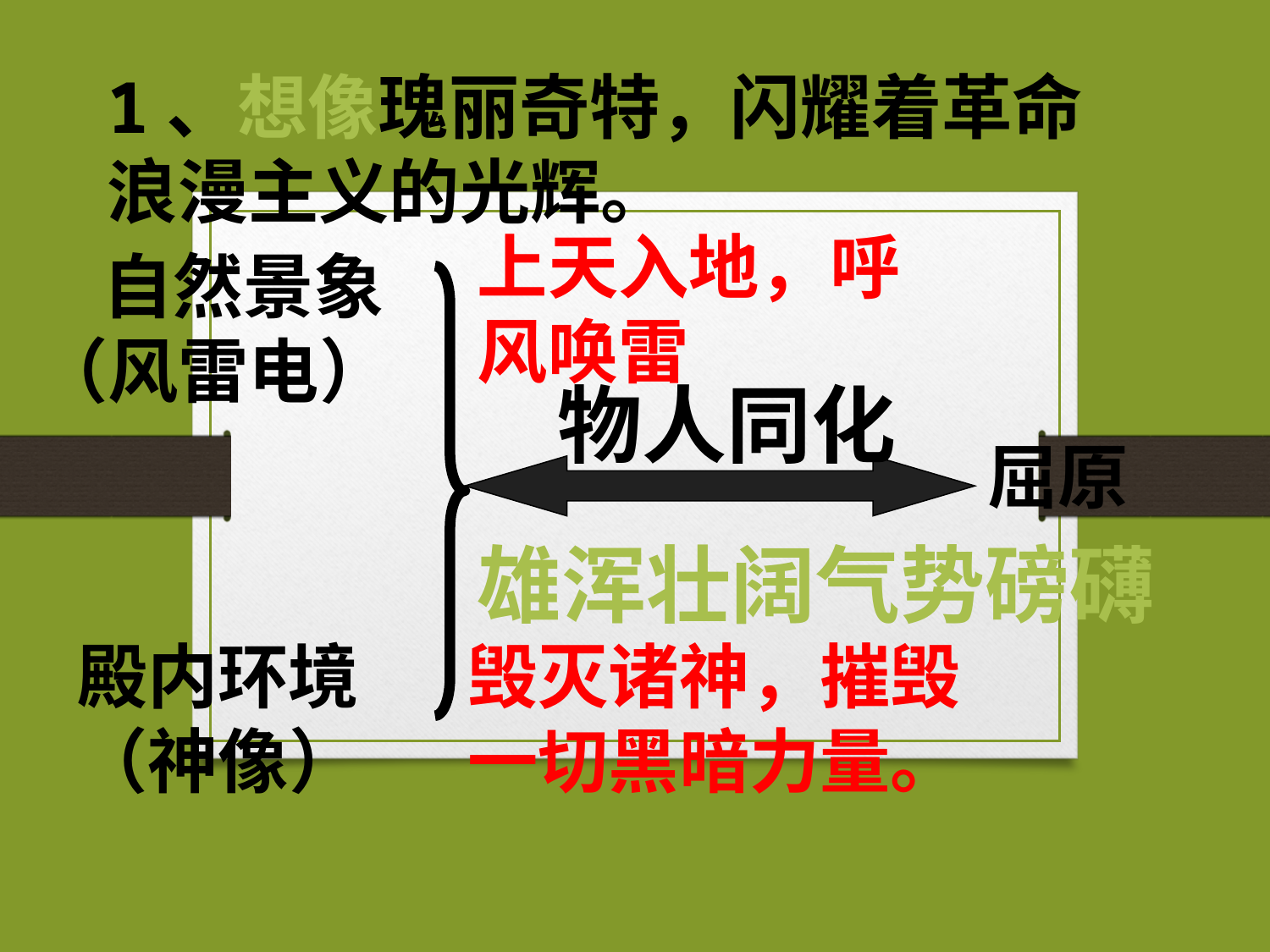

1、想像瑰丽奇特，闪耀着革命浪漫主义的光辉。
上天入地，呼风唤雷
   自然景象
（风雷电）

物人同化
屈原

雄浑壮阔气势磅礴
殿内环境
（神像）
毁灭诸神，摧毁一切黑暗力量。